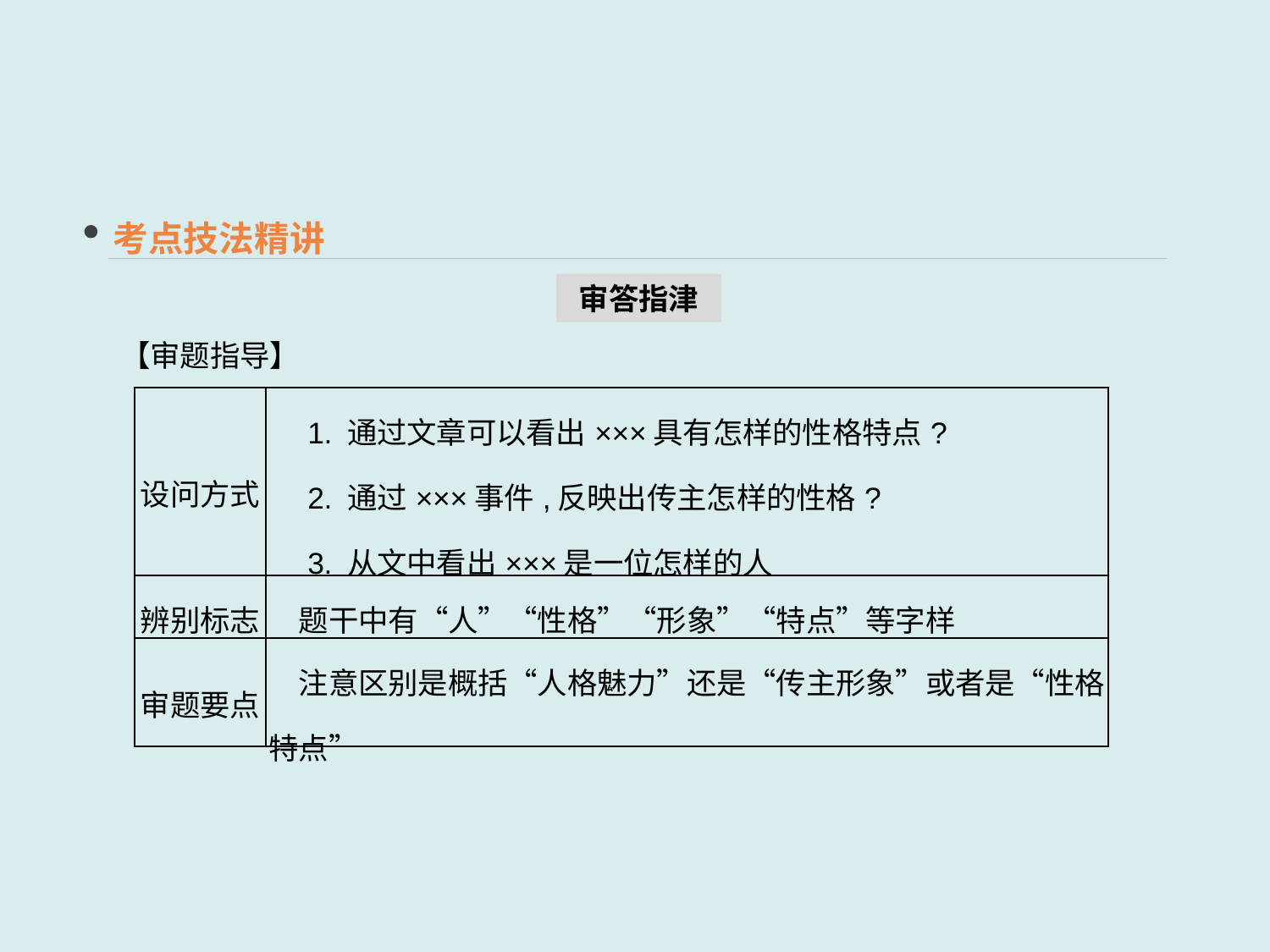

考点技法精讲

【审题指导】

审答指津
| 设问方式 | 1. 通过文章可以看出×××具有怎样的性格特点? 　2. 通过×××事件,反映出传主怎样的性格? 　3. 从文中看出×××是一位怎样的人 |
| --- | --- |
| 辨别标志 | 题干中有“人”“性格”“形象”“特点”等字样 |
| 审题要点 | 注意区别是概括“人格魅力”还是“传主形象”或者是“性格特点” |